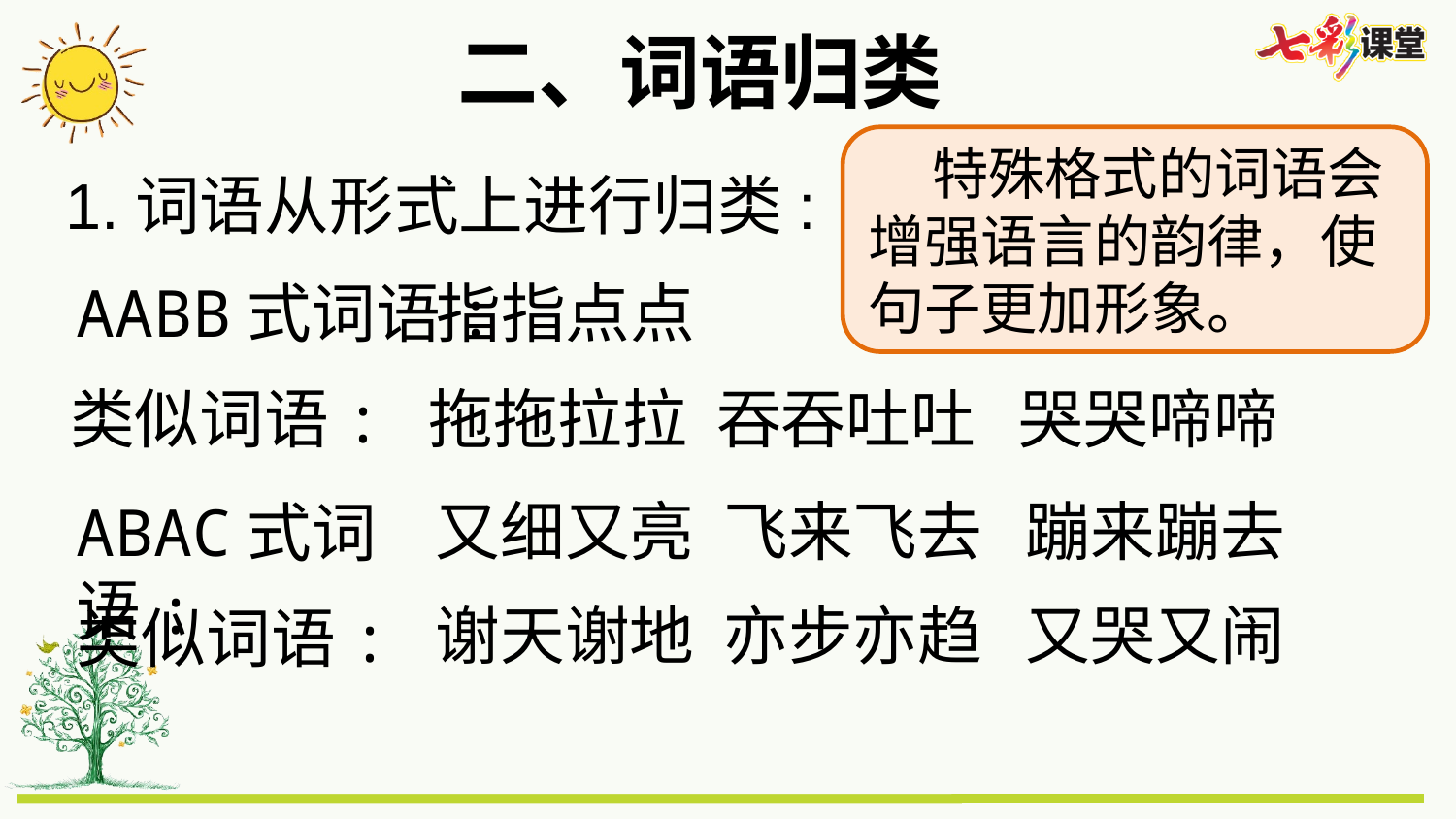

二、词语归类
    特殊格式的词语会增强语言的韵律，使句子更加形象。
1.词语从形式上进行归类:
AABB式词语:
指指点点
类似词语:
拖拖拉拉  吞吞吐吐   哭哭啼啼
又细又亮  飞来飞去   蹦来蹦去
ABAC式词语:
谢天谢地  亦步亦趋   又哭又闹
类似词语: